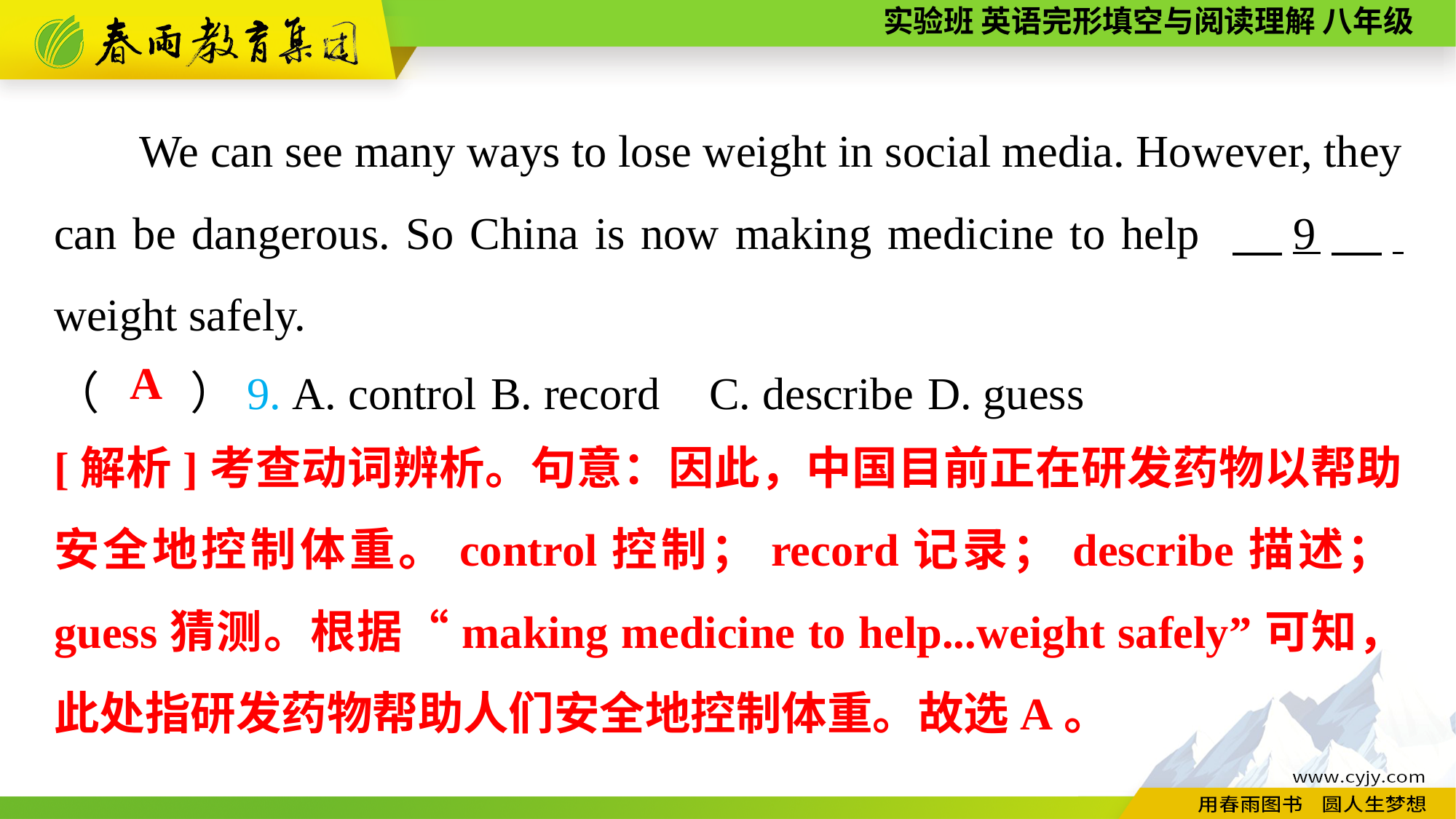

We can see many ways to lose weight in social media. However, they can be dangerous. So China is now making medicine to help 　9　. weight safely.
（　　）9. A. control	B. record	C. describe	D. guess
A
[解析]考查动词辨析。句意：因此，中国目前正在研发药物以帮助安全地控制体重。control控制；record记录；describe描述；guess猜测。根据“making medicine to help...weight safely”可知，此处指研发药物帮助人们安全地控制体重。故选A。